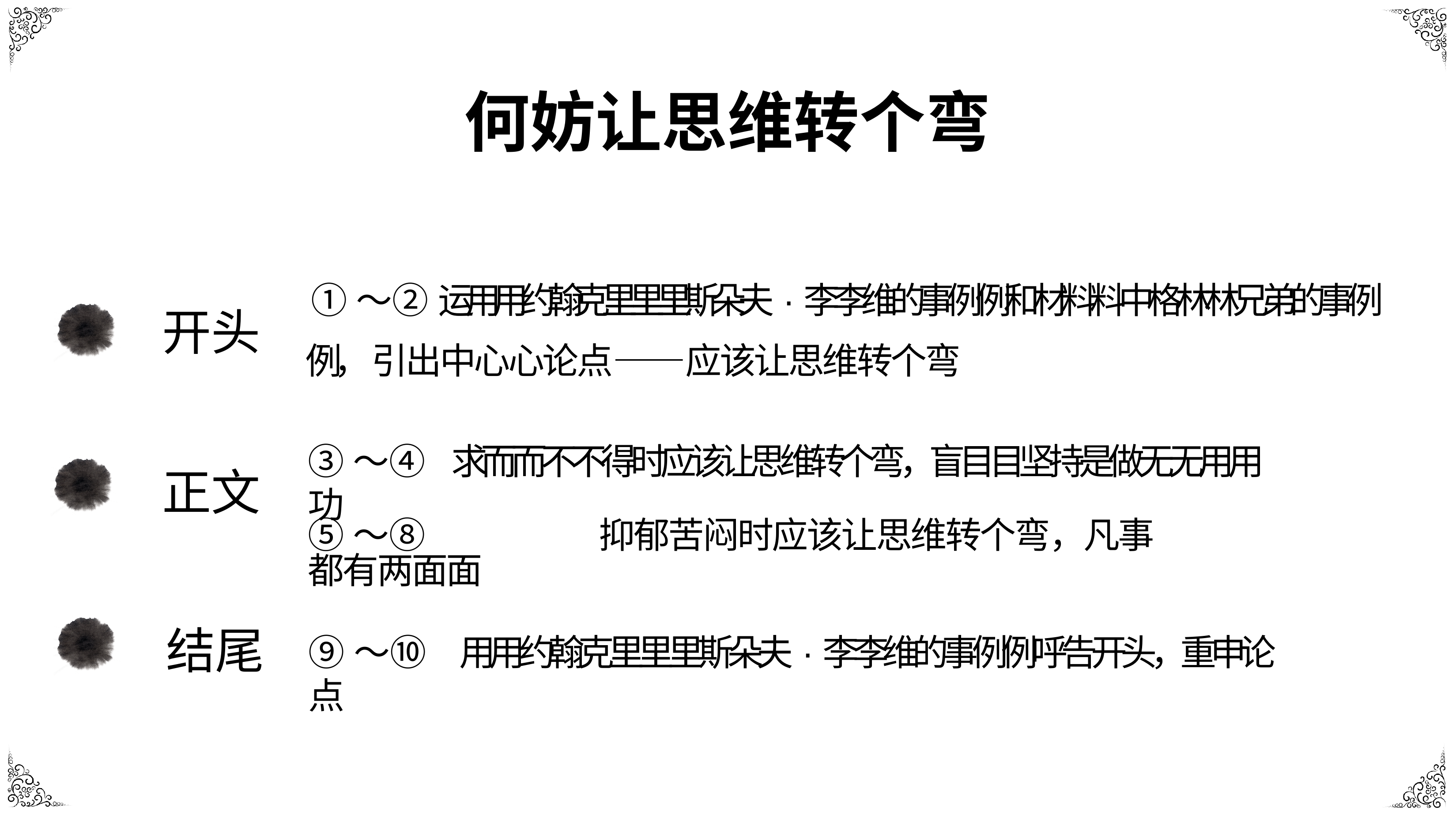

# 何妨让思维转个弯
①～②	运⽤用约翰克⾥里里斯朵夫·李李维的事例例和材料料中格林林兄弟的事例例，  引出中⼼心论点——应该让思维转个弯

开头
③～④	求⽽而不不得时应该让思维转个弯，盲⽬目坚持是做⽆无⽤用功

正文
⑤～⑧	抑郁苦闷时应该让思维转个弯，凡事都有两⾯面

结尾
⑨～⑩	⽤用约翰克⾥里里斯朵夫·李李维的事例例呼告开头，重申论点